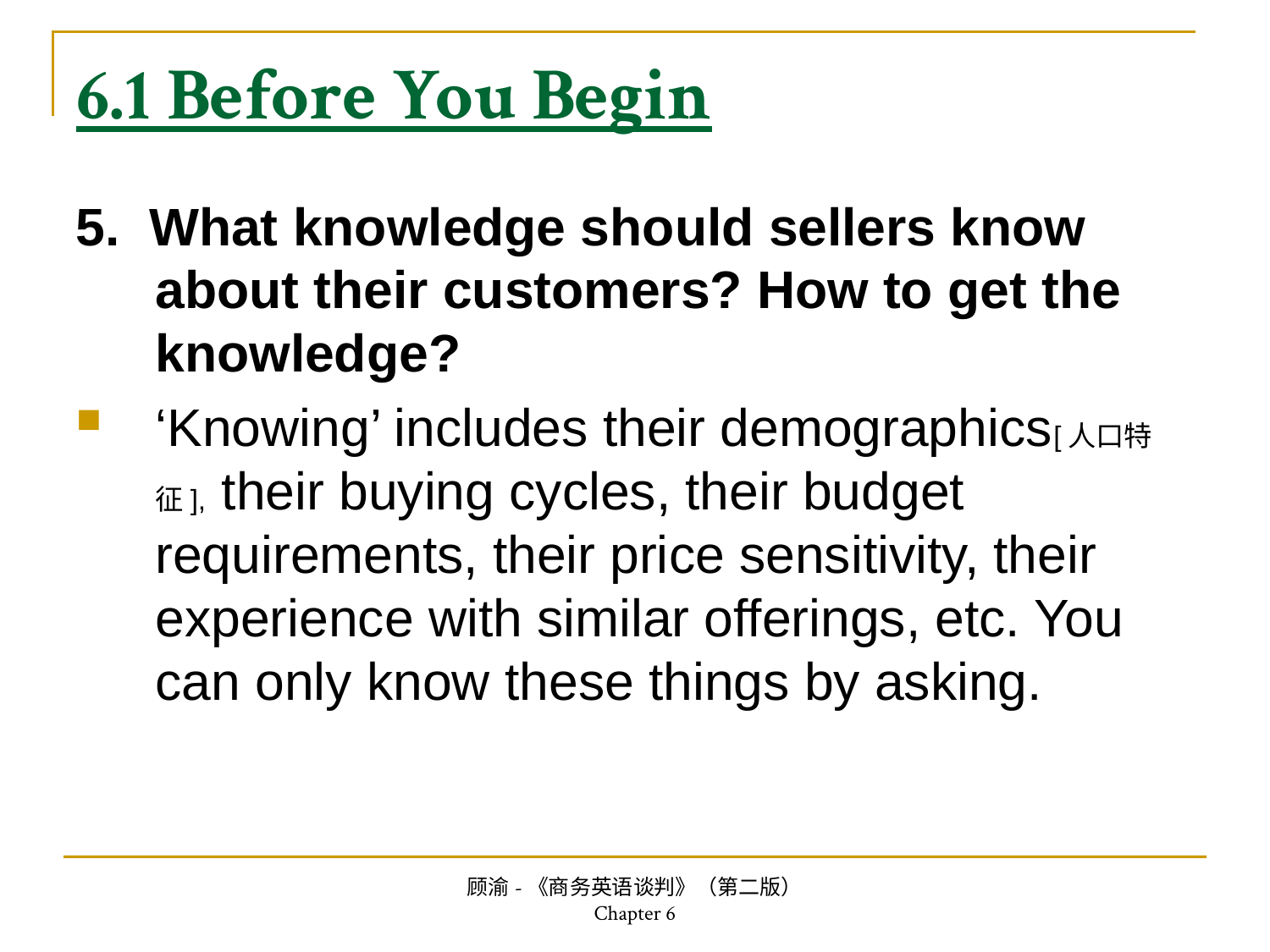

# 6.1 Before You Begin
5.  What knowledge should sellers know about their customers? How to get the knowledge?
‘Knowing’ includes their demographics[人口特征],  their buying cycles, their budget requirements, their price sensitivity, their experience with similar offerings, etc. You can only know these things by asking.

8
顾渝-《商务英语谈判》（第二版） Chapter 6